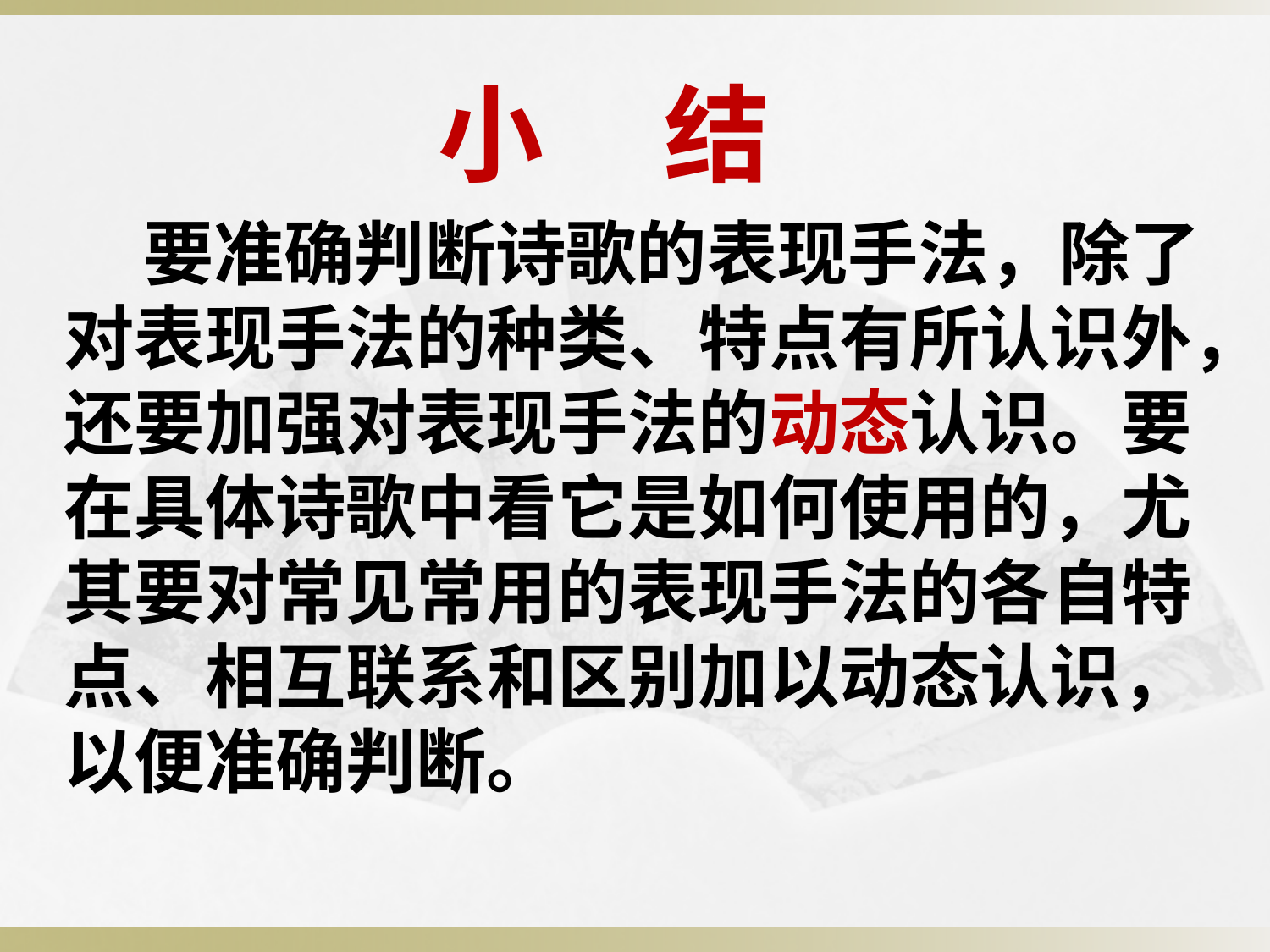

小     结
      要准确判断诗歌的表现手法，除了对表现手法的种类、特点有所认识外，还要加强对表现手法的动态认识。要在具体诗歌中看它是如何使用的，尤其要对常见常用的表现手法的各自特点、相互联系和区别加以动态认识，以便准确判断。